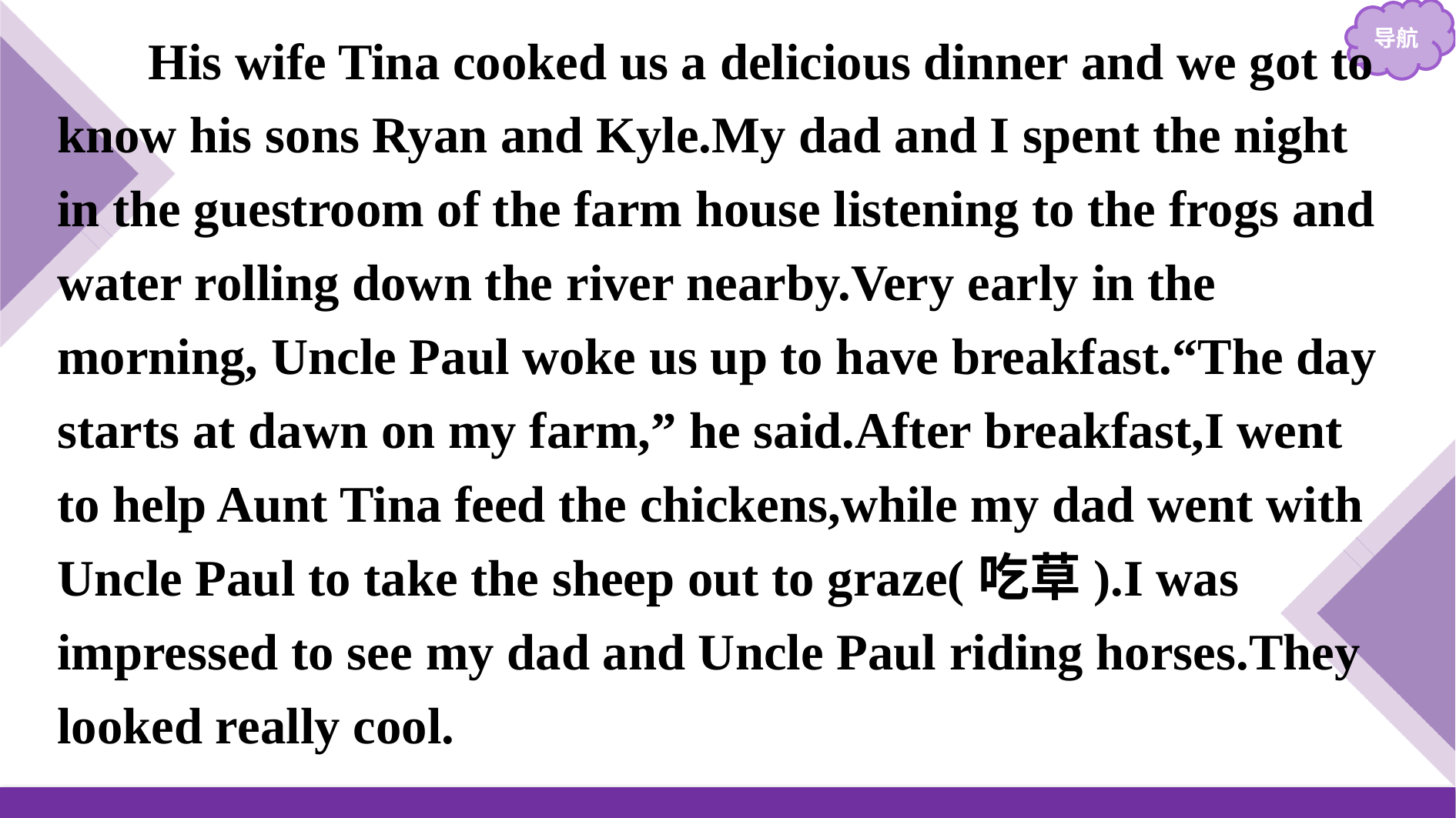

His wife Tina cooked us a delicious dinner and we got to know his sons Ryan and Kyle.My dad and I spent the night in the guestroom of the farm house listening to the frogs and water rolling down the river nearby.Very early in the morning, Uncle Paul woke us up to have breakfast.“The day starts at dawn on my farm,” he said.After breakfast,I went to help Aunt Tina feed the chickens,while my dad went with Uncle Paul to take the sheep out to graze(吃草).I was impressed to see my dad and Uncle Paul riding horses.They looked really cool.